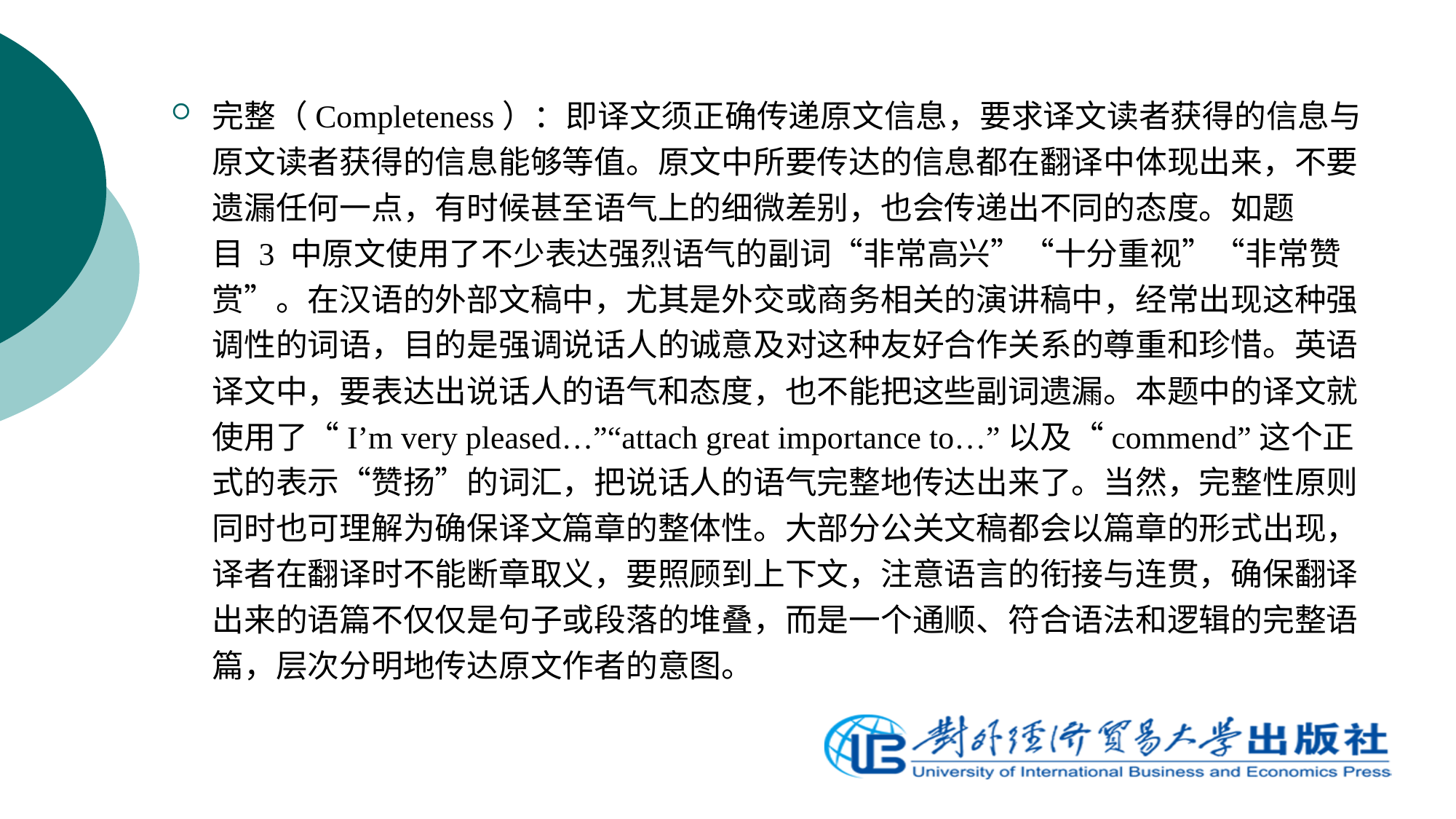

完整（Completeness）：即译文须正确传递原文信息，要求译文读者获得的信息与原文读者获得的信息能够等值。原文中所要传达的信息都在翻译中体现出来，不要遗漏任何一点，有时候甚至语气上的细微差别，也会传递出不同的态度。如题目 3 中原文使用了不少表达强烈语气的副词“非常高兴”“十分重视”“非常赞赏”。在汉语的外部文稿中，尤其是外交或商务相关的演讲稿中，经常出现这种强调性的词语，目的是强调说话人的诚意及对这种友好合作关系的尊重和珍惜。英语译文中，要表达出说话人的语气和态度，也不能把这些副词遗漏。本题中的译文就使用了“I’m very pleased…”“attach great importance to…”以及“commend”这个正式的表示“赞扬”的词汇，把说话人的语气完整地传达出来了。当然，完整性原则同时也可理解为确保译文篇章的整体性。大部分公关文稿都会以篇章的形式出现，译者在翻译时不能断章取义，要照顾到上下文，注意语言的衔接与连贯，确保翻译出来的语篇不仅仅是句子或段落的堆叠，而是一个通顺、符合语法和逻辑的完整语篇，层次分明地传达原文作者的意图。